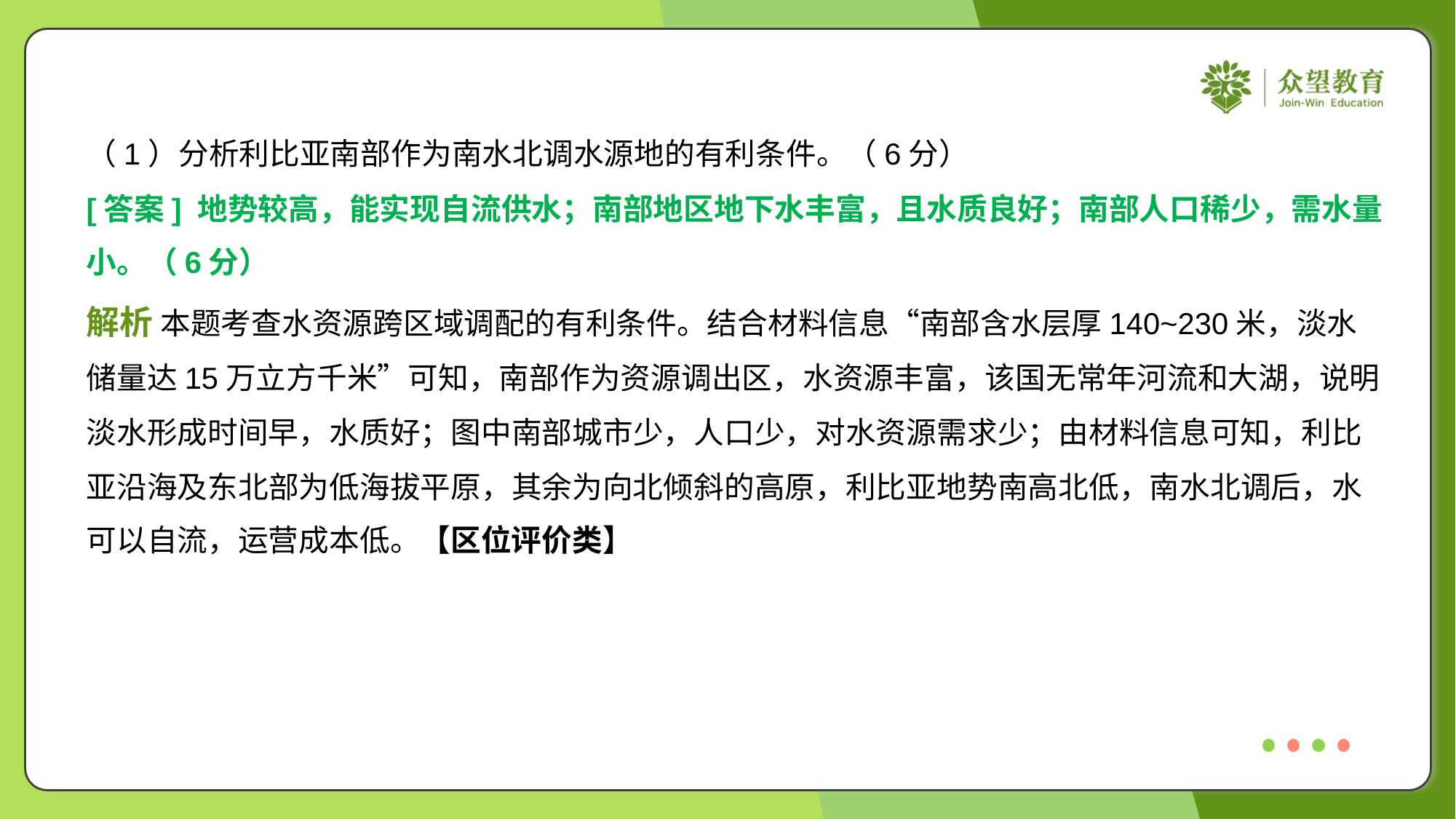

（1）分析利比亚南部作为南水北调水源地的有利条件。（6分）
[答案] 地势较高，能实现自流供水；南部地区地下水丰富，且水质良好；南部人口稀少，需水量
小。（6分）
解析 本题考查水资源跨区域调配的有利条件。结合材料信息“南部含水层厚140~230米，淡水
储量达15万立方千米”可知，南部作为资源调出区，水资源丰富，该国无常年河流和大湖，说明
淡水形成时间早，水质好；图中南部城市少，人口少，对水资源需求少；由材料信息可知，利比
亚沿海及东北部为低海拔平原，其余为向北倾斜的高原，利比亚地势南高北低，南水北调后，水
可以自流，运营成本低。【区位评价类】